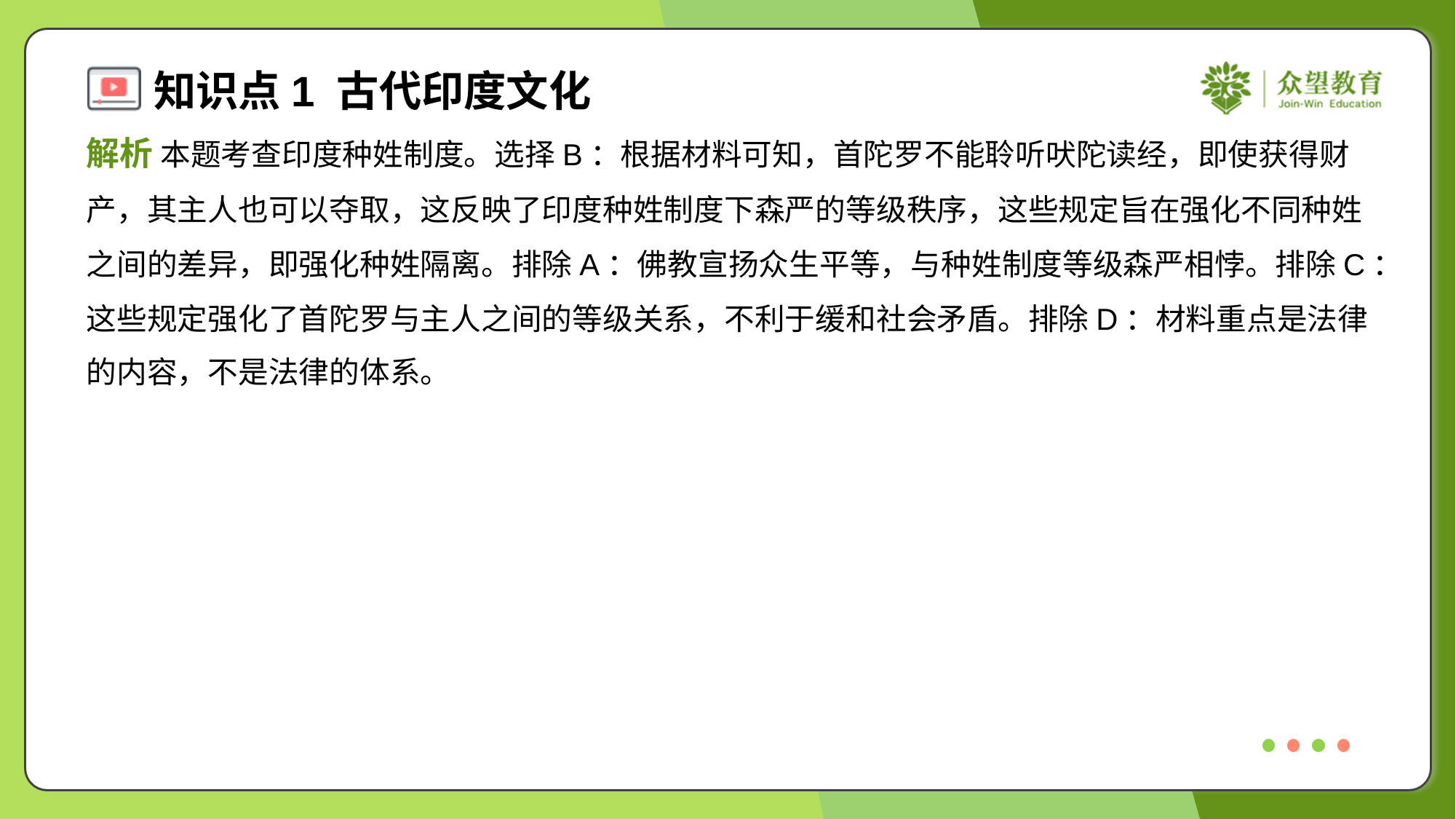

解析 本题考查印度种姓制度。选择B：根据材料可知，首陀罗不能聆听吠陀读经，即使获得财
产，其主人也可以夺取，这反映了印度种姓制度下森严的等级秩序，这些规定旨在强化不同种姓
之间的差异，即强化种姓隔离。排除A：佛教宣扬众生平等，与种姓制度等级森严相悖。排除C：
这些规定强化了首陀罗与主人之间的等级关系，不利于缓和社会矛盾。排除D：材料重点是法律
的内容，不是法律的体系。